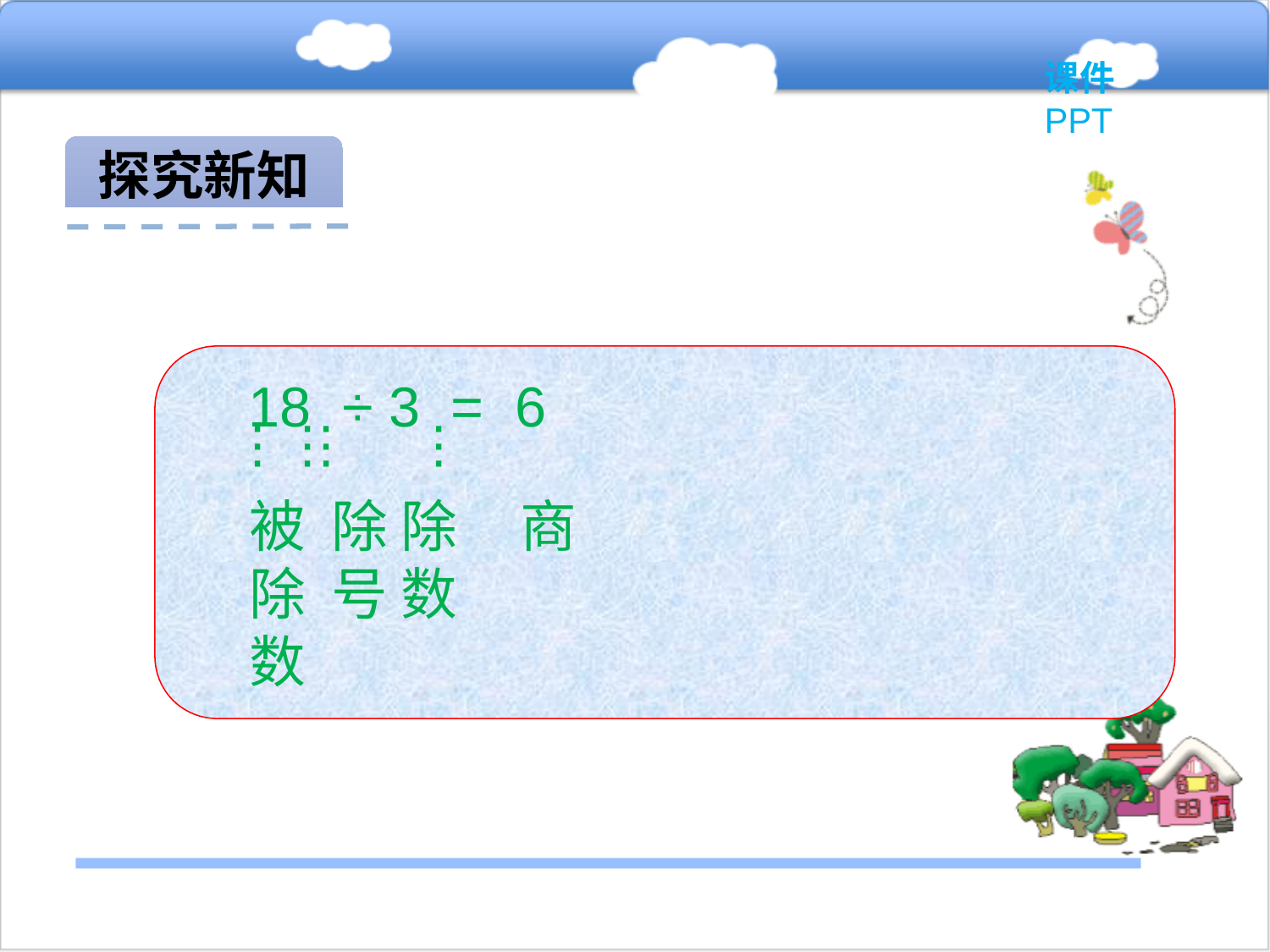

课件PPT
探究新知

    18  ÷ 3  =  6
    ·  ··      ·
    ·  ··      ·
    ·  ··      ·
    被  除 除     商
    除  号 数
    数